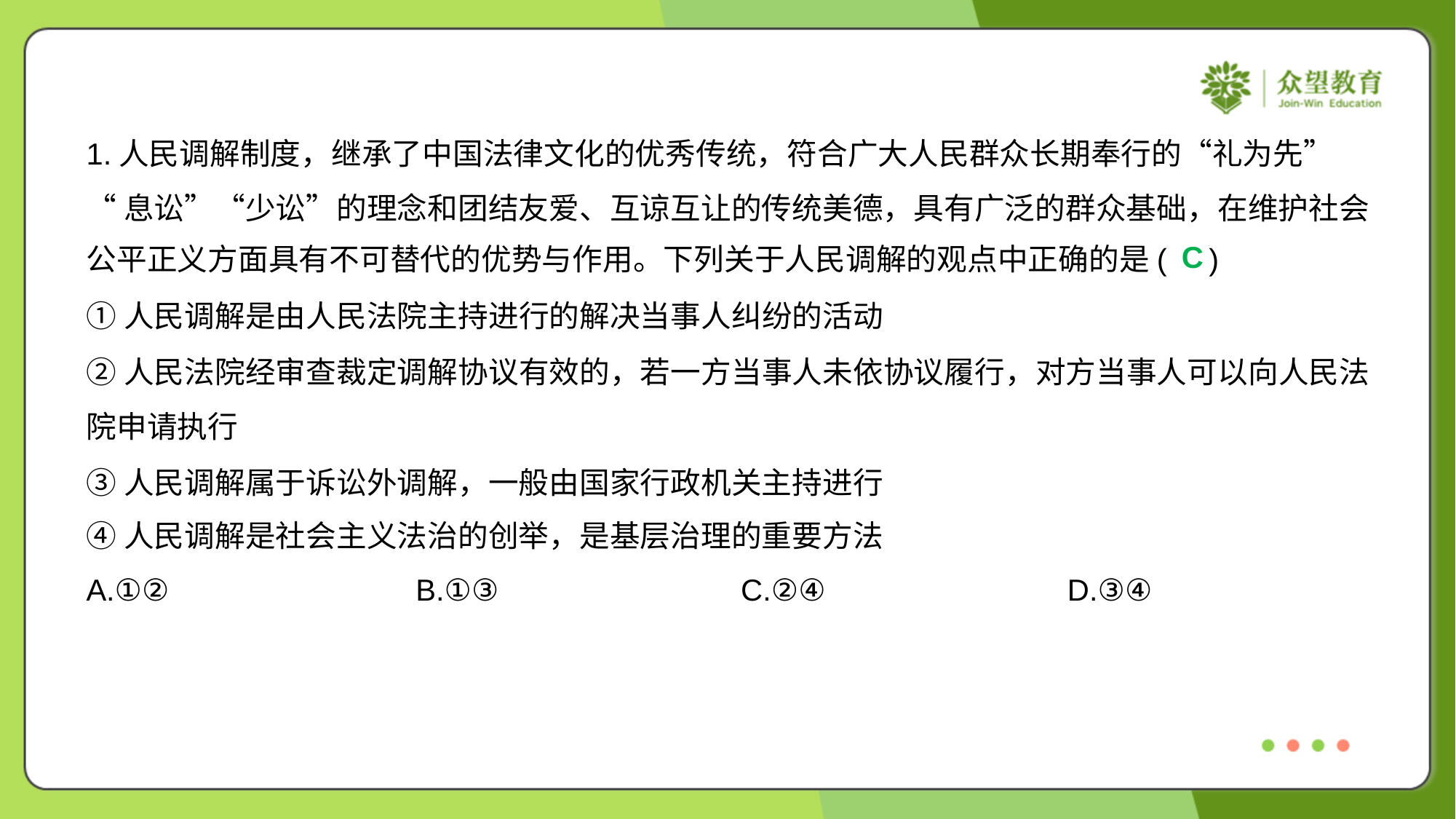

1.人民调解制度，继承了中国法律文化的优秀传统，符合广大人民群众长期奉行的“礼为先”
“息讼”“少讼”的理念和团结友爱、互谅互让的传统美德，具有广泛的群众基础，在维护社会
公平正义方面具有不可替代的优势与作用。下列关于人民调解的观点中正确的是(     )
C
①人民调解是由人民法院主持进行的解决当事人纠纷的活动
②人民法院经审查裁定调解协议有效的，若一方当事人未依协议履行，对方当事人可以向人民法
院申请执行
③人民调解属于诉讼外调解，一般由国家行政机关主持进行
④人民调解是社会主义法治的创举，是基层治理的重要方法
A.①②	B.①③	C.②④	D.③④